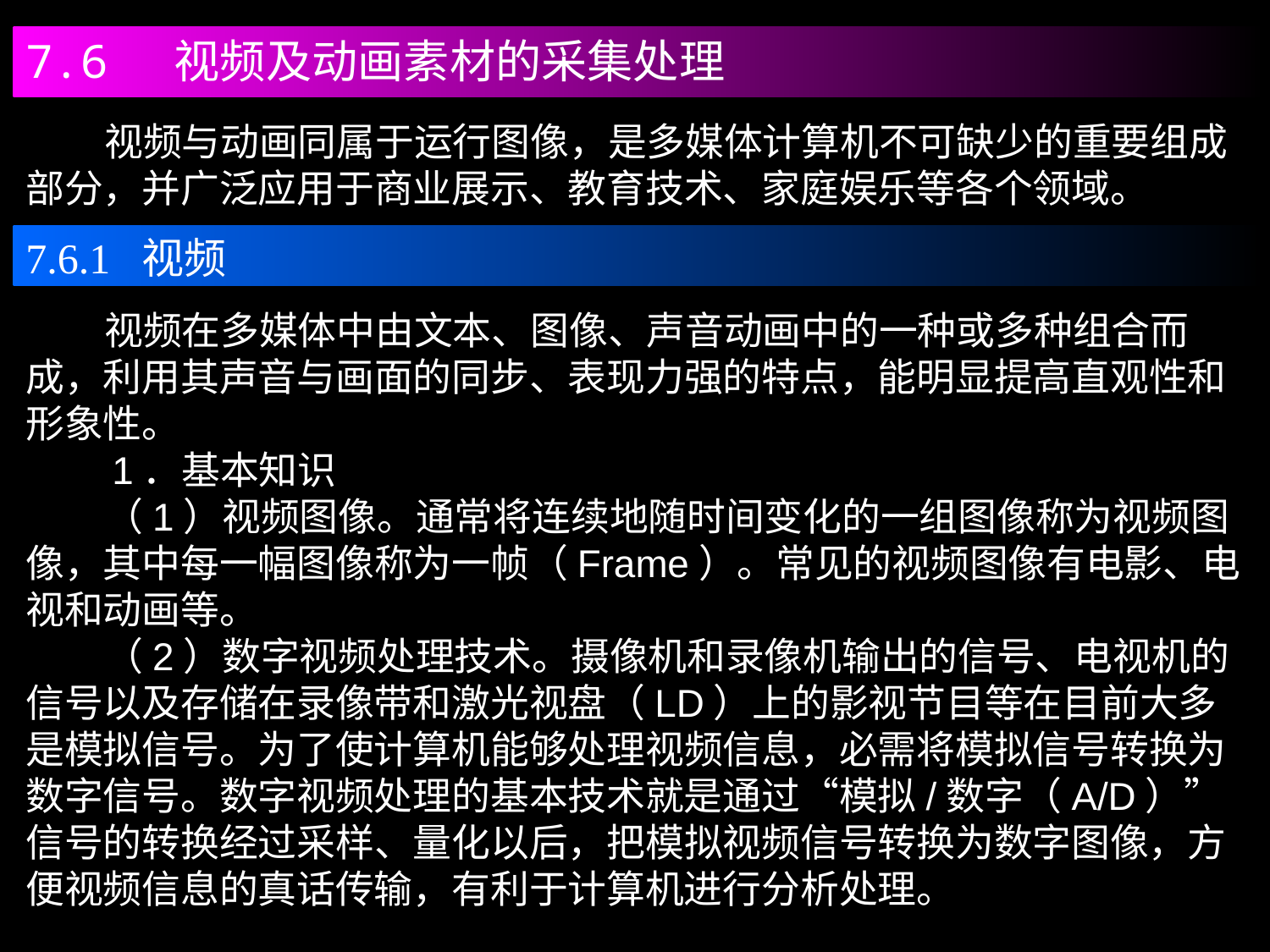

7.6  视频及动画素材的采集处理
        视频与动画同属于运行图像，是多媒体计算机不可缺少的重要组成部分，并广泛应用于商业展示、教育技术、家庭娱乐等各个领域。
7.6.1  视频
        视频在多媒体中由文本、图像、声音动画中的一种或多种组合而成，利用其声音与画面的同步、表现力强的特点，能明显提高直观性和形象性。
        1．基本知识
        （1）视频图像。通常将连续地随时间变化的一组图像称为视频图像，其中每一幅图像称为一帧（Frame）。常见的视频图像有电影、电视和动画等。
        （2）数字视频处理技术。摄像机和录像机输出的信号、电视机的信号以及存储在录像带和激光视盘（LD）上的影视节目等在目前大多是模拟信号。为了使计算机能够处理视频信息，必需将模拟信号转换为数字信号。数字视频处理的基本技术就是通过“模拟/数字（A/D）”信号的转换经过采样、量化以后，把模拟视频信号转换为数字图像，方便视频信息的真话传输，有利于计算机进行分析处理。